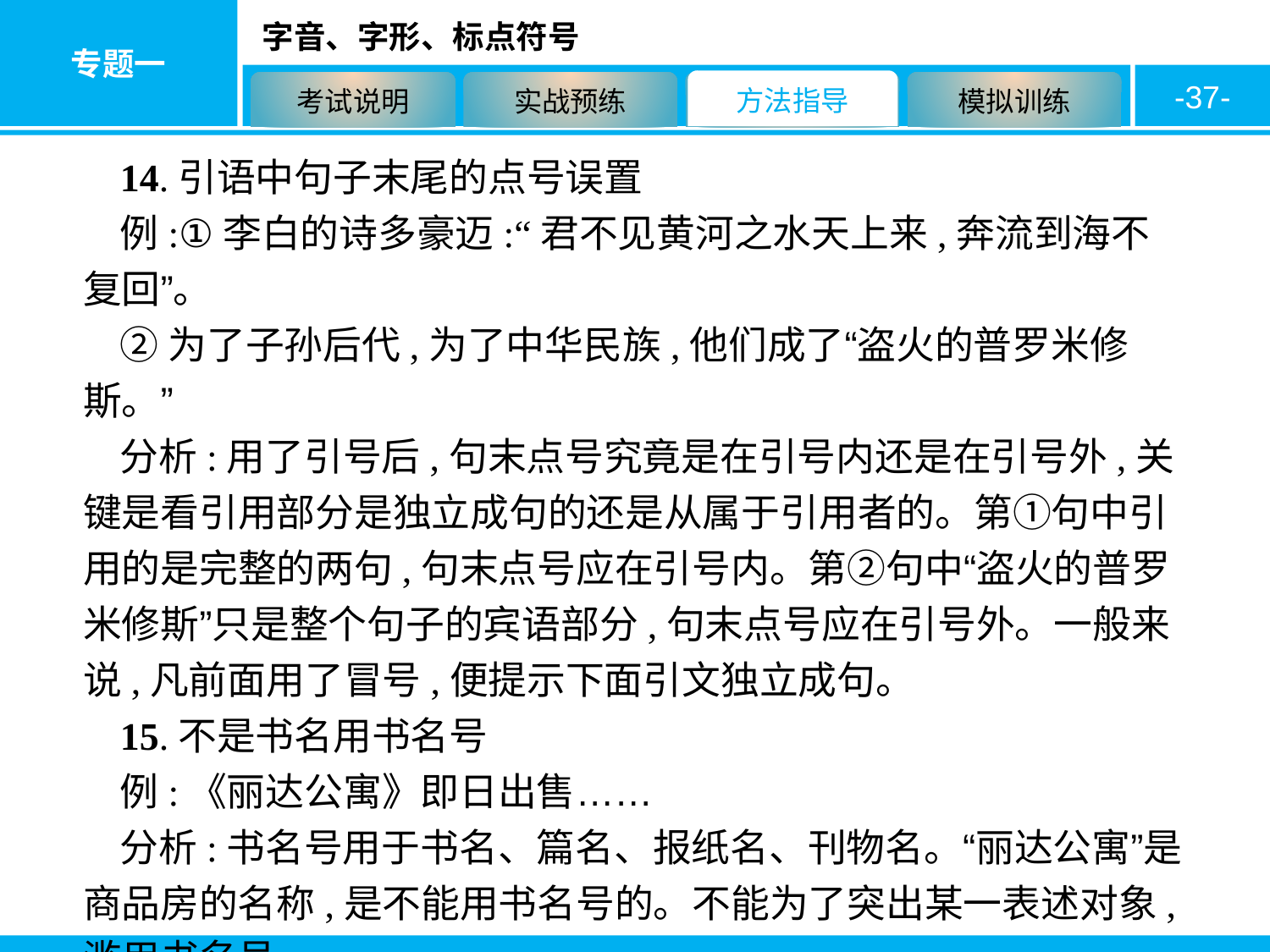

-37-
14.引语中句子末尾的点号误置
例:①李白的诗多豪迈:“君不见黄河之水天上来,奔流到海不复回”。
②为了子孙后代,为了中华民族,他们成了“盗火的普罗米修斯。”
分析:用了引号后,句末点号究竟是在引号内还是在引号外,关键是看引用部分是独立成句的还是从属于引用者的。第①句中引用的是完整的两句,句末点号应在引号内。第②句中“盗火的普罗米修斯”只是整个句子的宾语部分,句末点号应在引号外。一般来说,凡前面用了冒号,便提示下面引文独立成句。
15.不是书名用书名号
例:《丽达公寓》即日出售……
分析:书名号用于书名、篇名、报纸名、刊物名。“丽达公寓”是商品房的名称,是不能用书名号的。不能为了突出某一表述对象,滥用书名号。